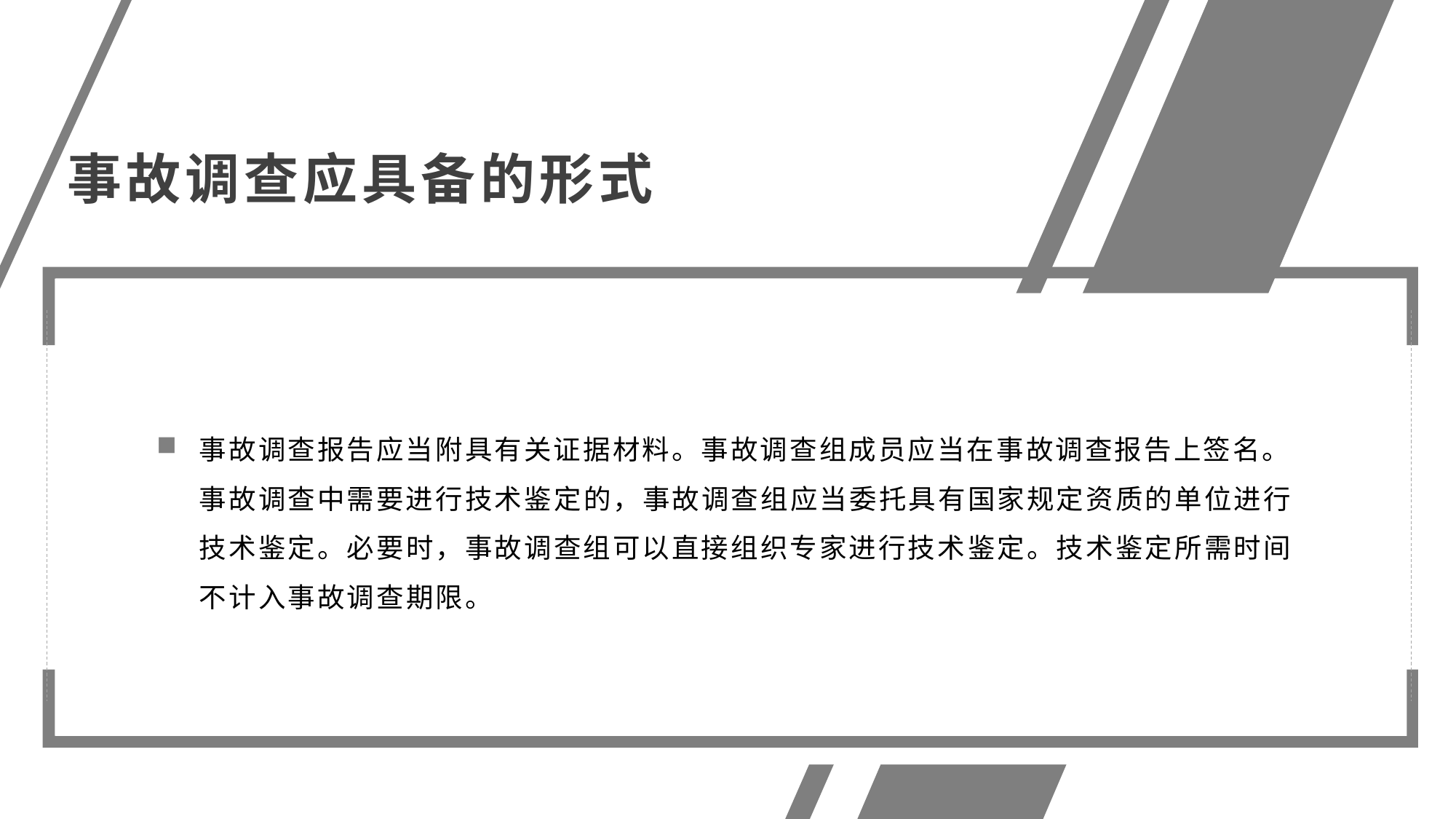

事故调查应具备的形式

事故调查报告应当附具有关证据材料。事故调查组成员应当在事故调查报告上签名。事故调查中需要进行技术鉴定的，事故调查组应当委托具有国家规定资质的单位进行技术鉴定。必要时，事故调查组可以直接组织专家进行技术鉴定。技术鉴定所需时间不计入事故调查期限。